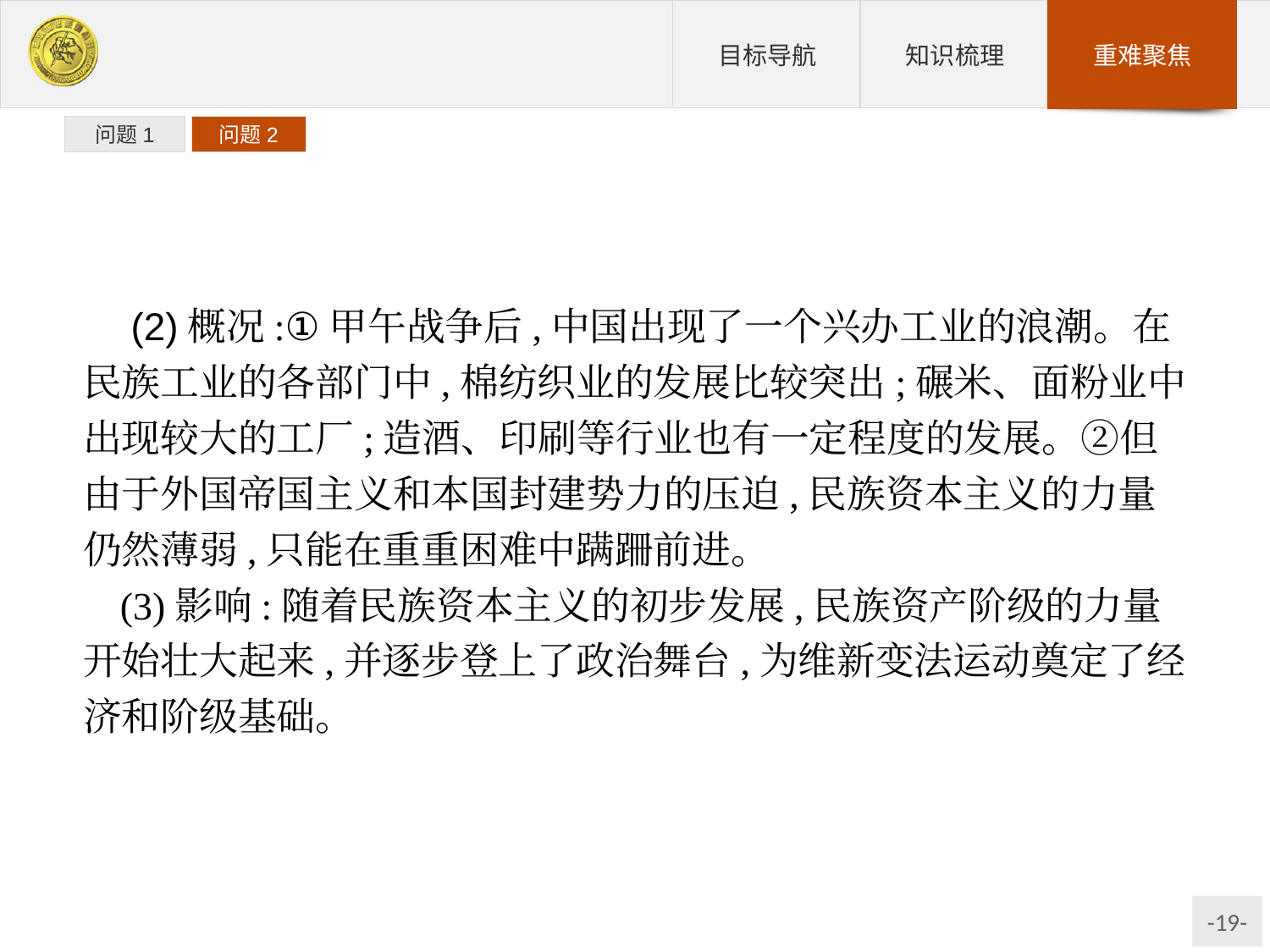

问题1
问题2
 (2)概况:①甲午战争后,中国出现了一个兴办工业的浪潮。在民族工业的各部门中,棉纺织业的发展比较突出;碾米、面粉业中出现较大的工厂;造酒、印刷等行业也有一定程度的发展。②但由于外国帝国主义和本国封建势力的压迫,民族资本主义的力量仍然薄弱,只能在重重困难中蹒跚前进。
(3)影响:随着民族资本主义的初步发展,民族资产阶级的力量开始壮大起来,并逐步登上了政治舞台,为维新变法运动奠定了经济和阶级基础。